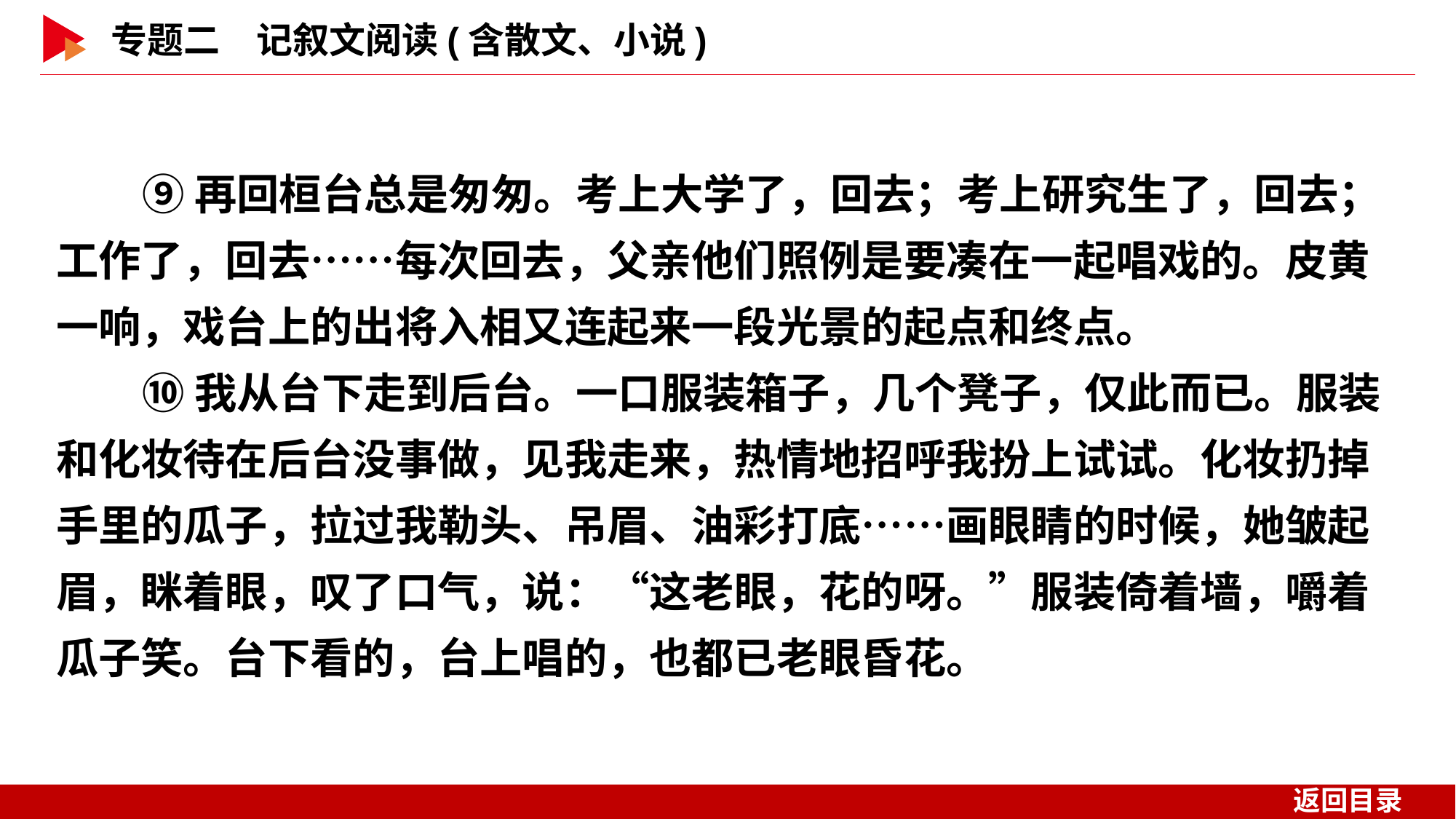

⑨再回桓台总是匆匆。考上大学了，回去；考上研究生了，回去；工作了，回去……每次回去，父亲他们照例是要凑在一起唱戏的。皮黄一响，戏台上的出将入相又连起来一段光景的起点和终点。
⑩我从台下走到后台。一口服装箱子，几个凳子，仅此而已。服装和化妆待在后台没事做，见我走来，热情地招呼我扮上试试。化妆扔掉手里的瓜子，拉过我勒头、吊眉、油彩打底……画眼睛的时候，她皱起眉，眯着眼，叹了口气，说：“这老眼，花的呀。”服装倚着墙，嚼着瓜子笑。台下看的，台上唱的，也都已老眼昏花。